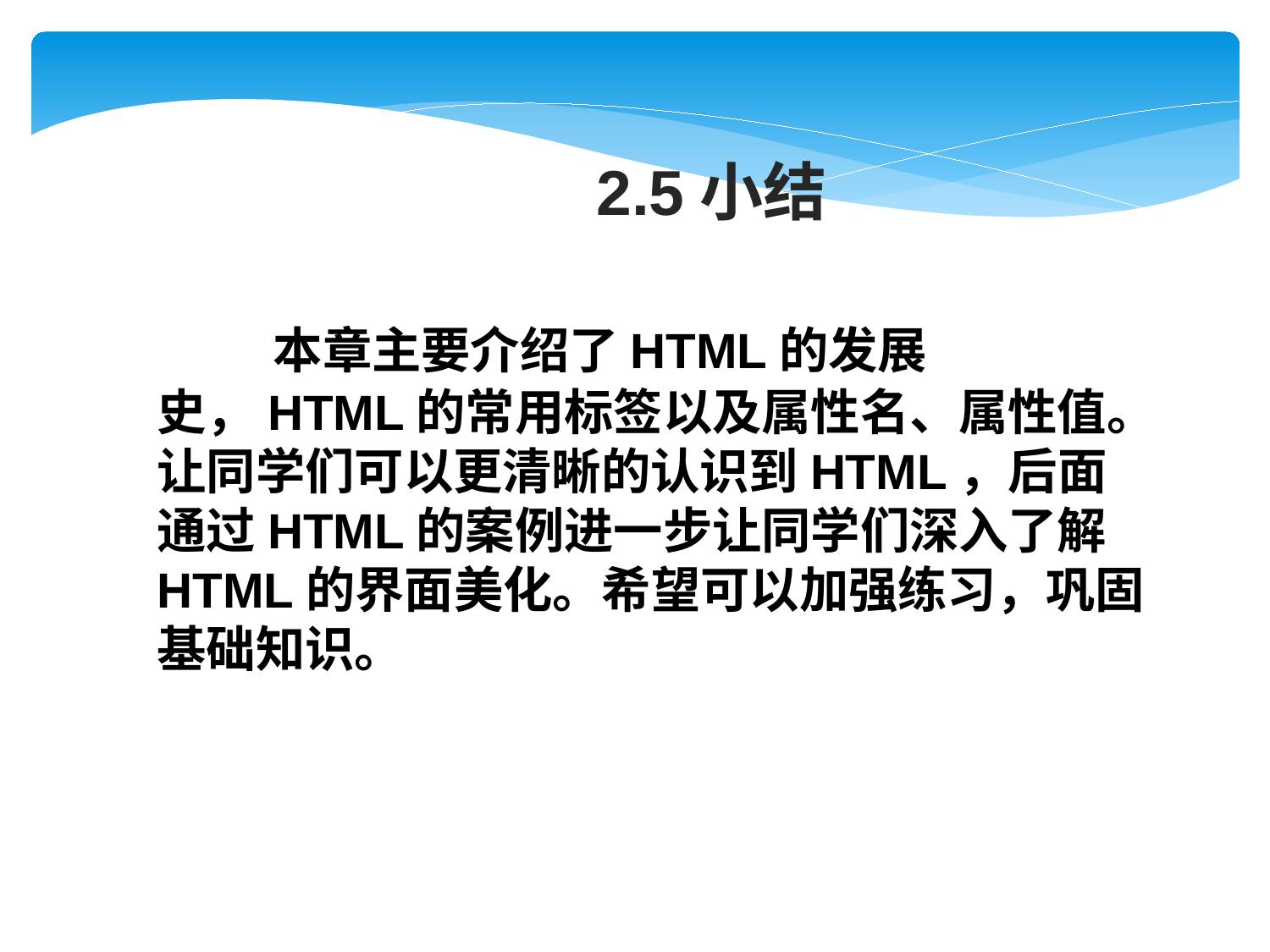

2.5小结

       本章主要介绍了HTML的发展史，HTML的常用标签以及属性名、属性值。让同学们可以更清晰的认识到HTML，后面通过HTML的案例进一步让同学们深入了解HTML的界面美化。希望可以加强练习，巩固基础知识。